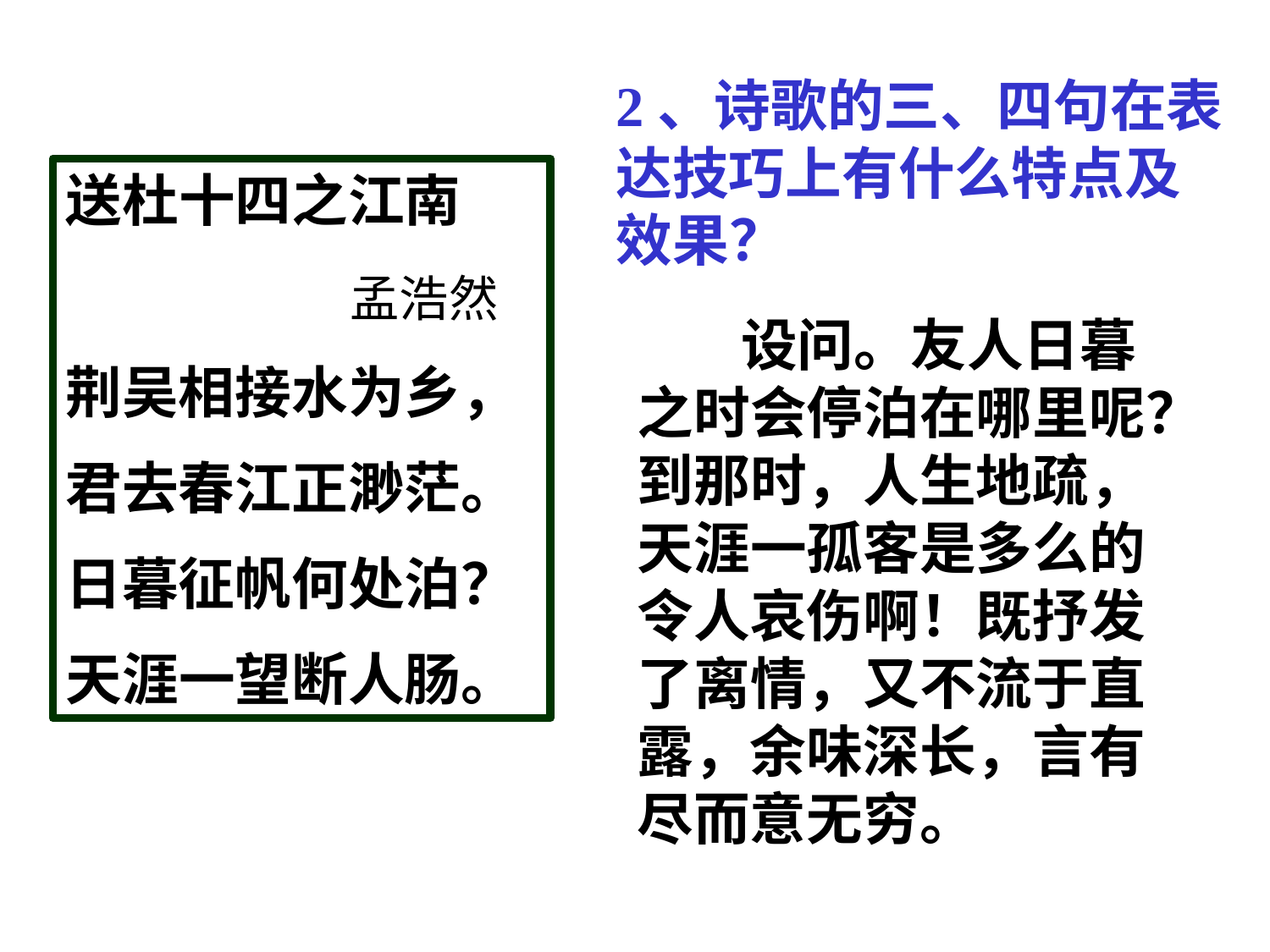

2、诗歌的三、四句在表达技巧上有什么特点及效果？
送杜十四之江南
                     孟浩然
荆吴相接水为乡，
君去春江正渺茫。
日暮征帆何处泊？
天涯一望断人肠。
       设问。友人日暮之时会停泊在哪里呢？到那时，人生地疏，天涯一孤客是多么的令人哀伤啊！既抒发了离情，又不流于直露，余味深长，言有尽而意无穷。